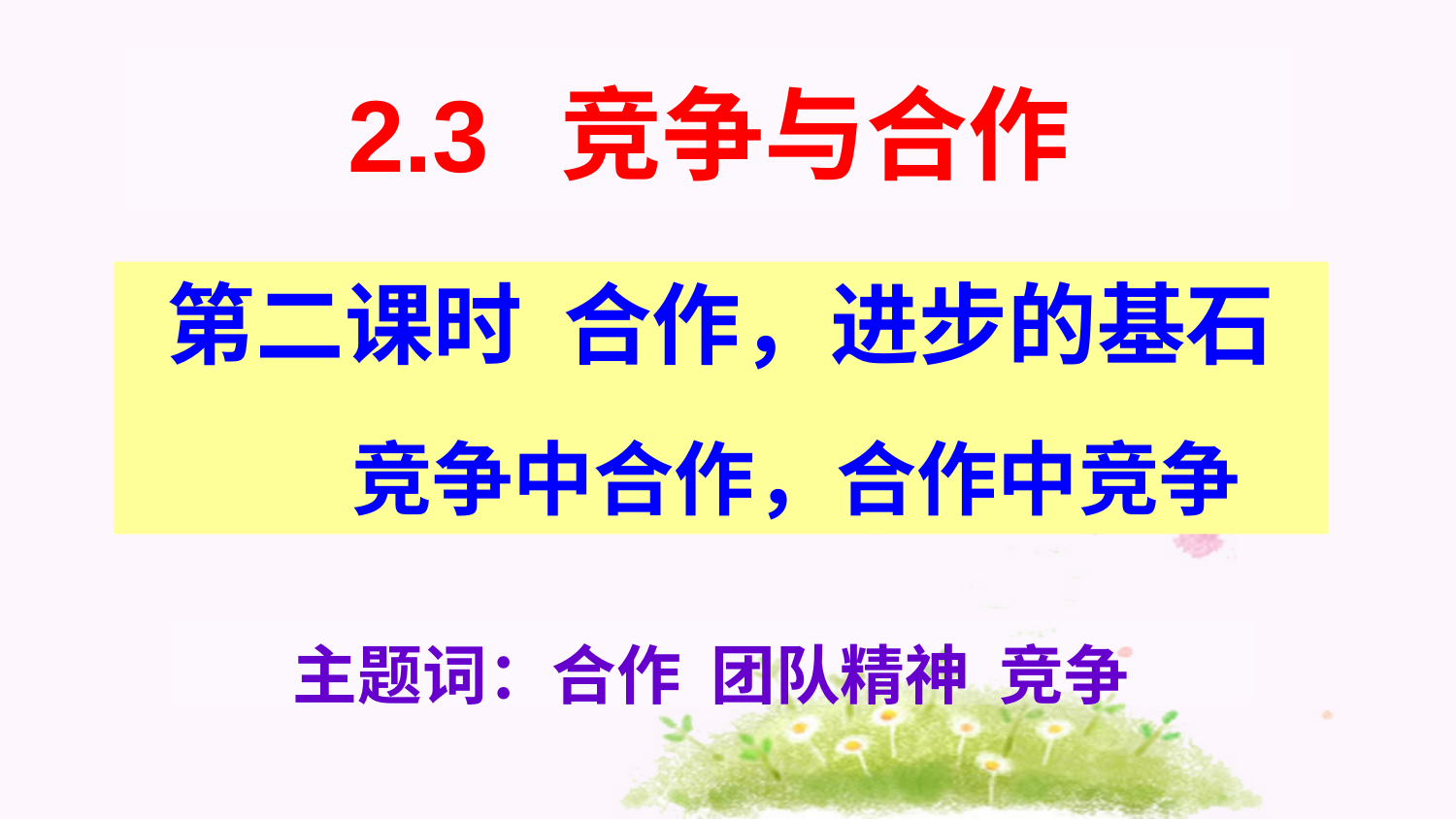

# 2.3  竞争与合作
第二课时  合作，进步的基石
          竞争中合作，合作中竞争
主题词：合作  团队精神  竞争